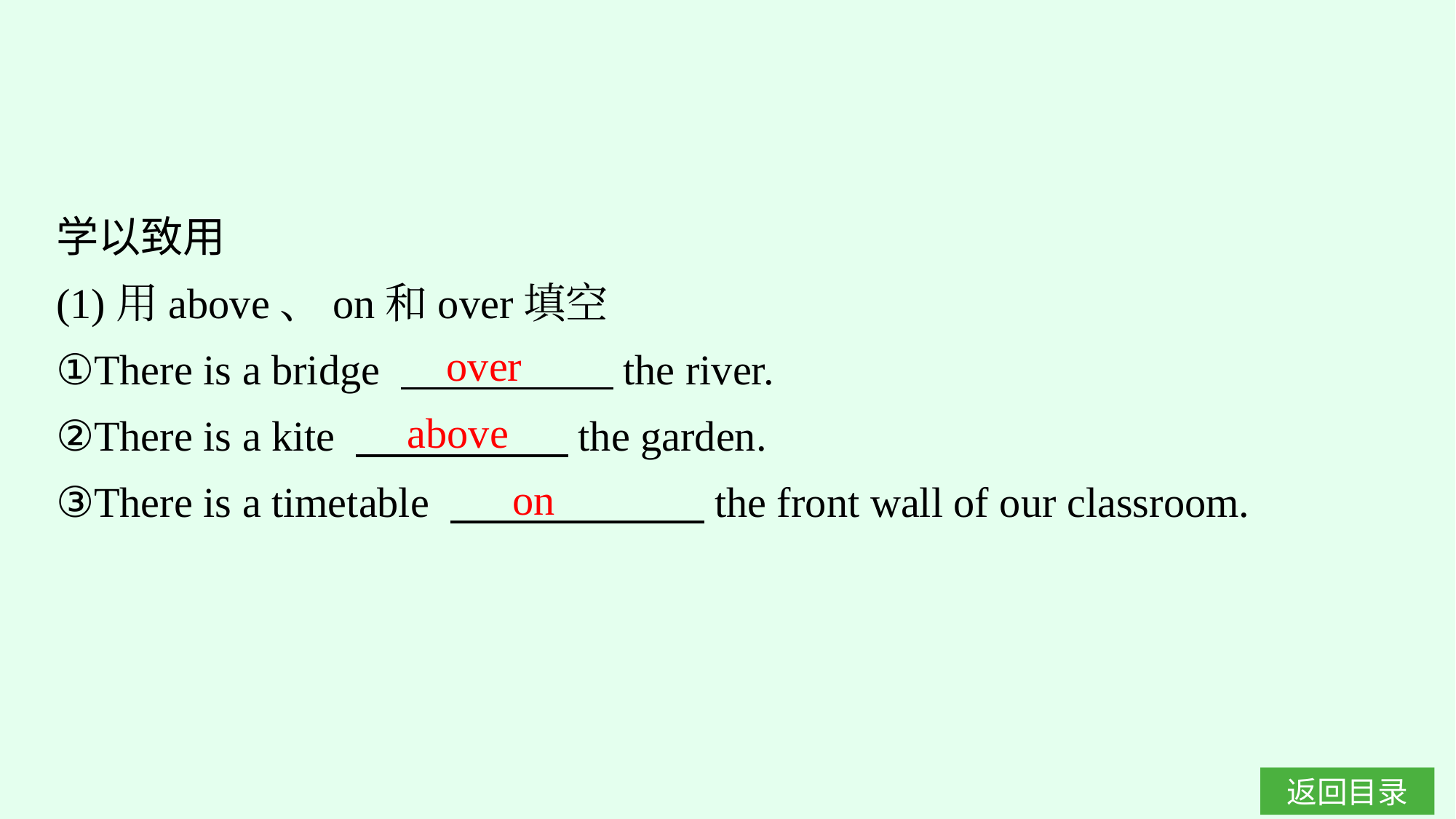

学以致用
(1)用above、on和over填空
①There is a bridge 　　　　　the river.
②There is a kite 　　　　　the garden.
③There is a timetable 　　　　　　the front wall of our classroom.
over
above
on